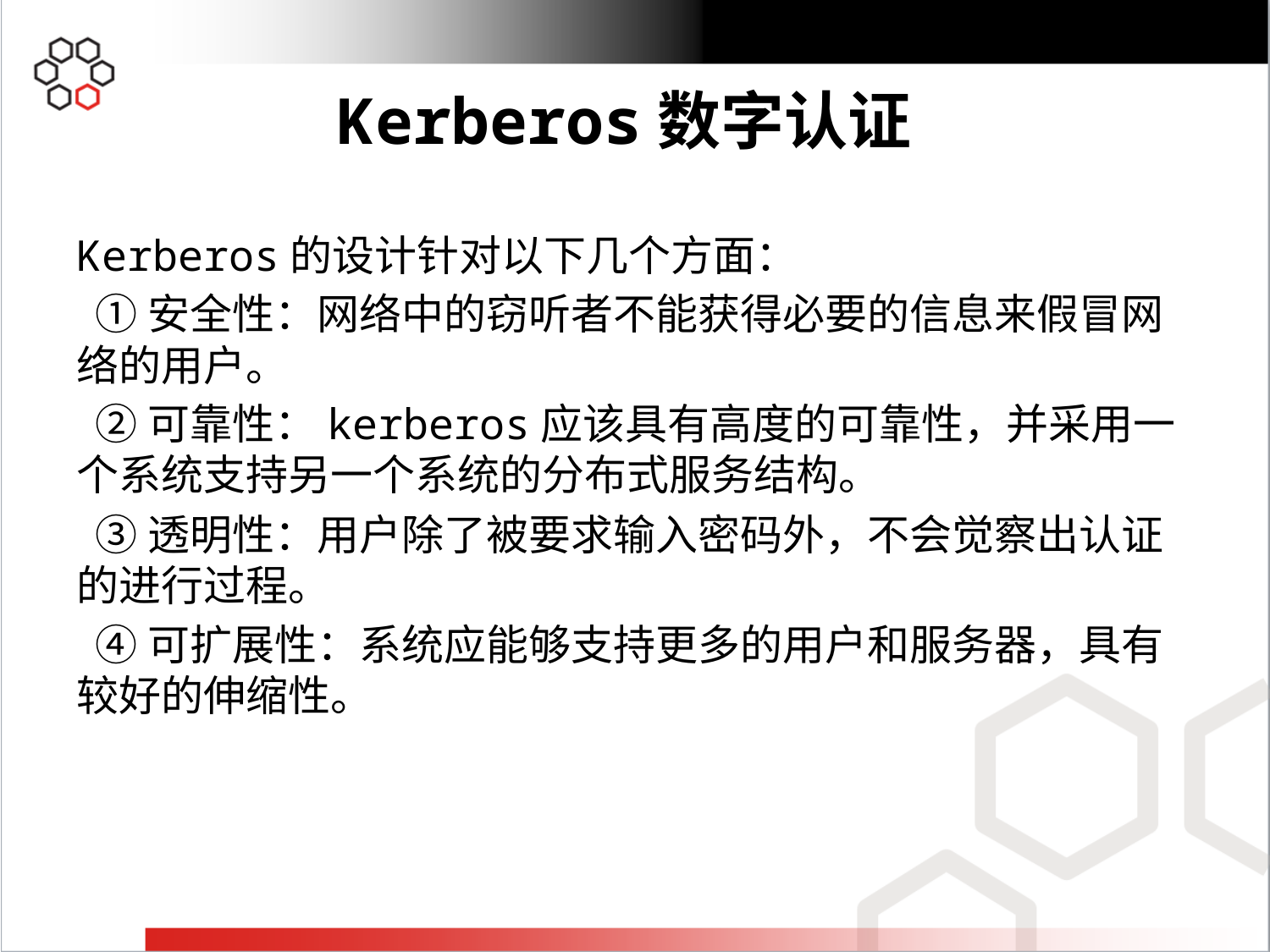

#
Kerberos的设计针对以下几个方面：
  ①安全性：网络中的窃听者不能获得必要的信息来假冒网络的用户。
  ②可靠性：kerberos应该具有高度的可靠性，并采用一个系统支持另一个系统的分布式服务结构。
  ③透明性：用户除了被要求输入密码外，不会觉察出认证的进行过程。
  ④可扩展性：系统应能够支持更多的用户和服务器，具有较好的伸缩性。